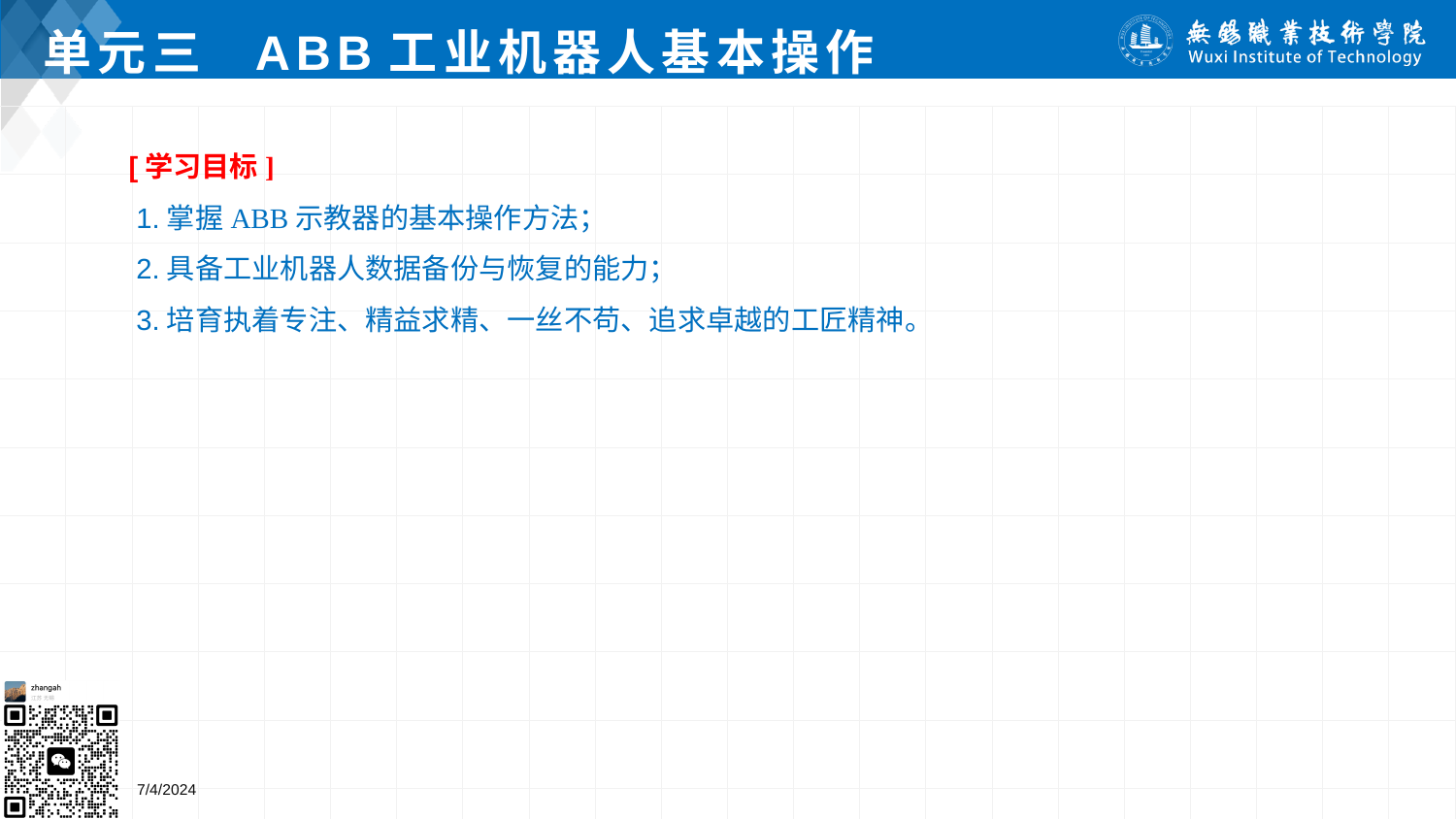

# 单元三  ABB工业机器人基本操作
[学习目标]
 1.掌握ABB示教器的基本操作方法；
 2.具备工业机器人数据备份与恢复的能力；
 3.培育执着专注、精益求精、一丝不苟、追求卓越的工匠精神。

7/4/2024